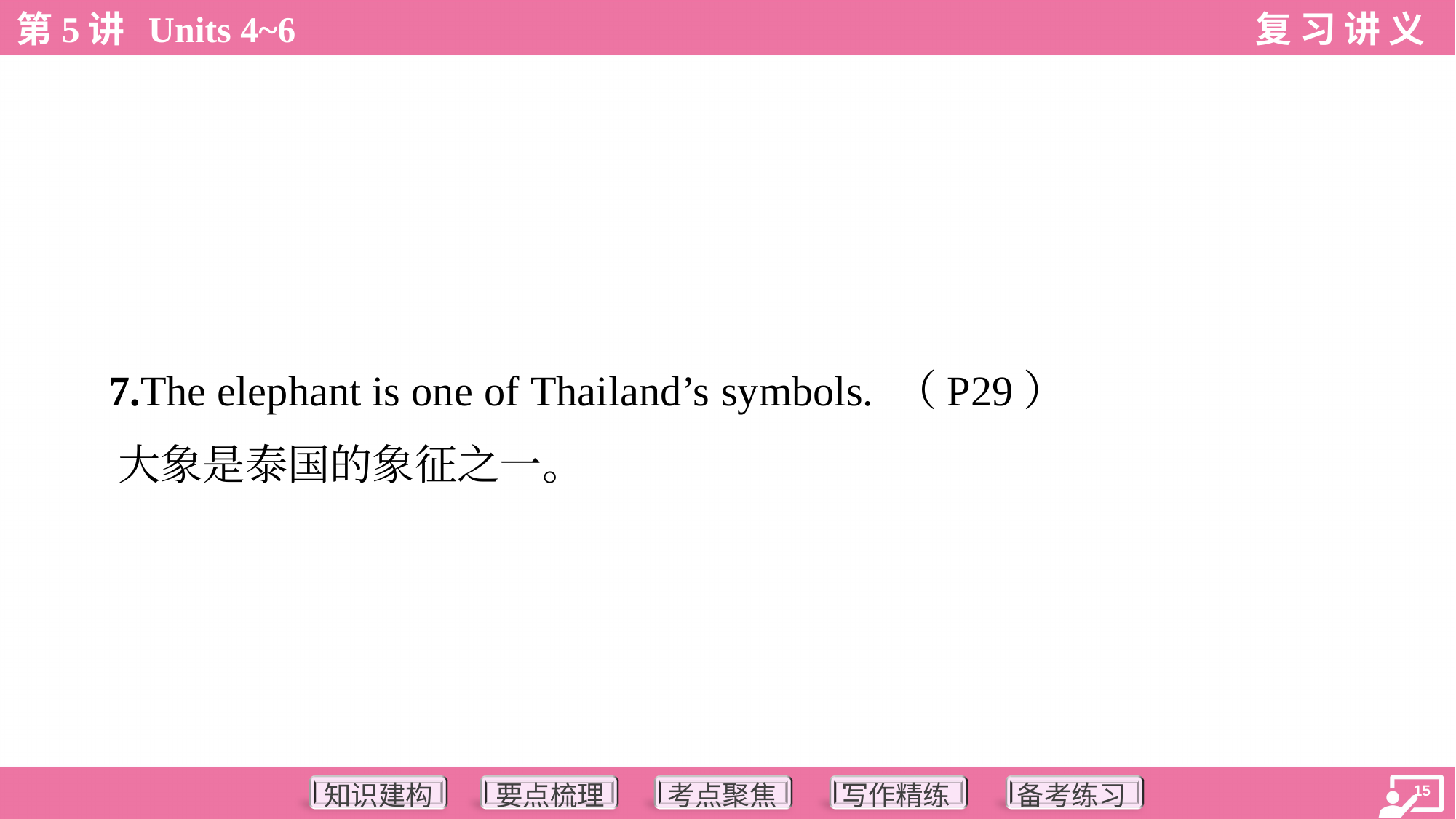

7.The elephant is one of Thailand’s symbols. （P29）
    大象是泰国的象征之一。